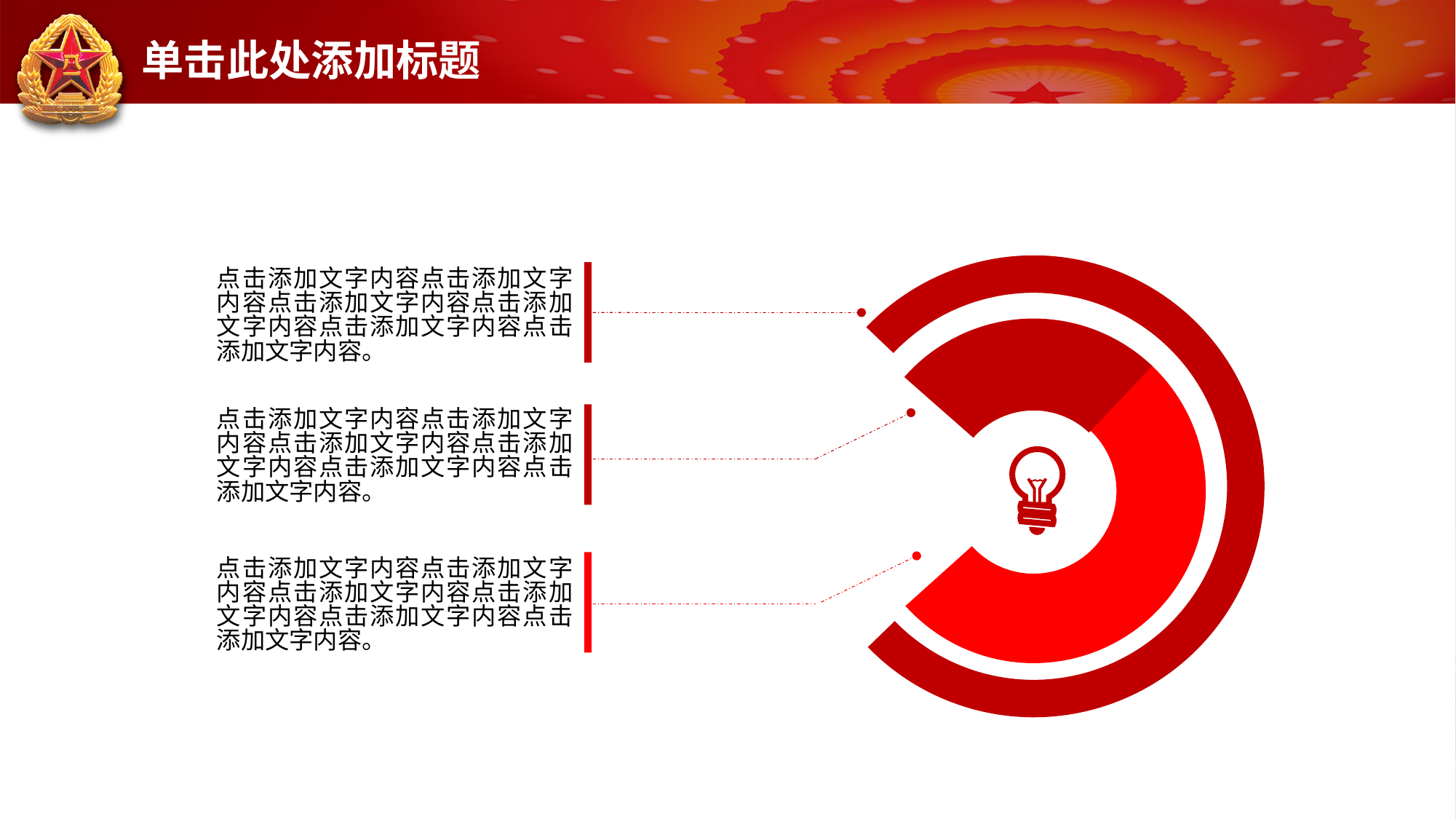

# 单击此处添加标题

点击添加文字内容点击添加文字内容点击添加文字内容点击添加文字内容点击添加文字内容点击添加文字内容。

点击添加文字内容点击添加文字内容点击添加文字内容点击添加文字内容点击添加文字内容点击添加文字内容。

点击添加文字内容点击添加文字内容点击添加文字内容点击添加文字内容点击添加文字内容点击添加文字内容。